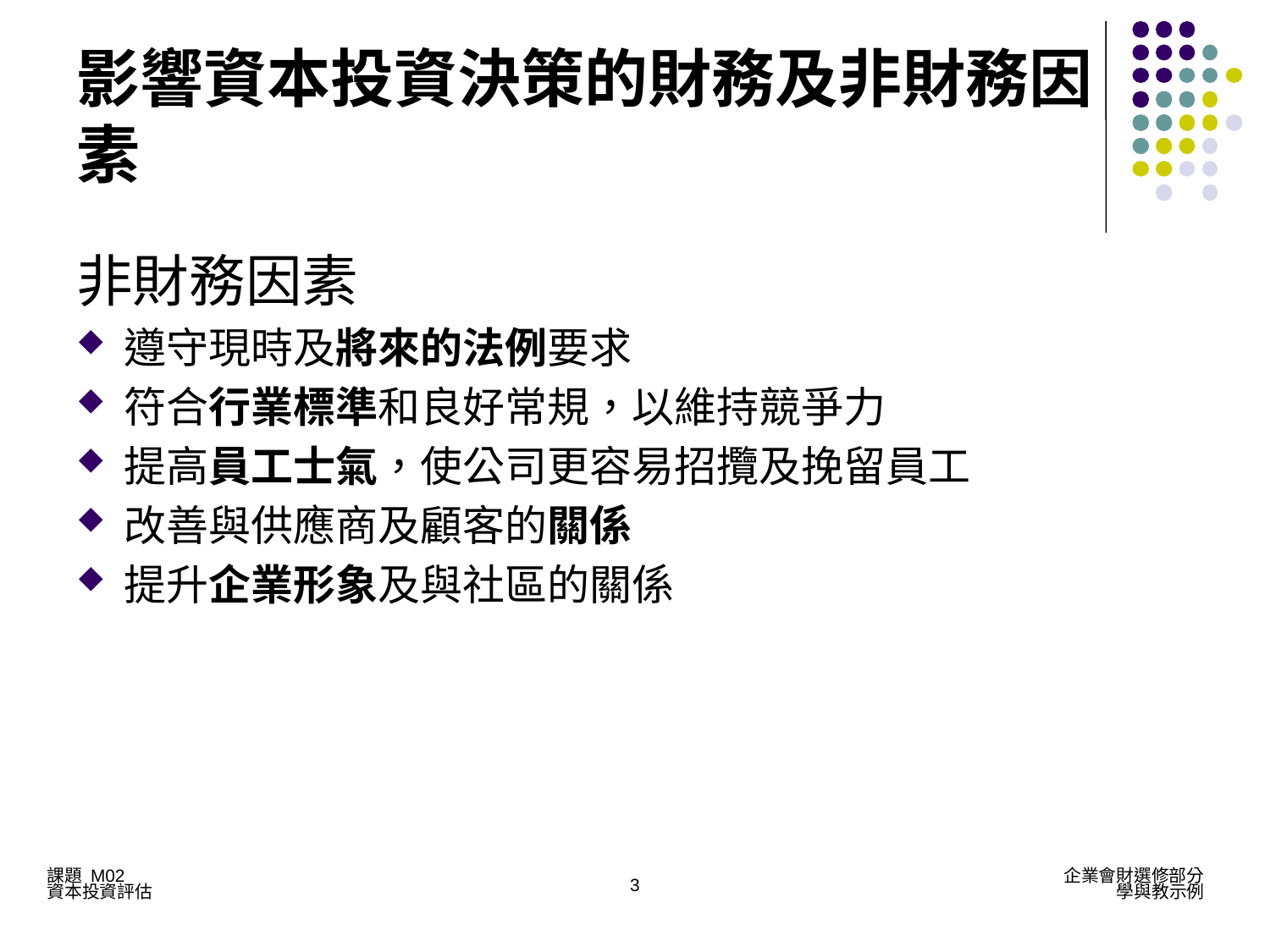

# 影響資本投資決策的財務及非財務因素
非財務因素
遵守現時及將來的法例要求
符合行業標準和良好常規，以維持競爭力
提高員工士氣，使公司更容易招攬及挽留員工
改善與供應商及顧客的關係
提升企業形象及與社區的關係

3